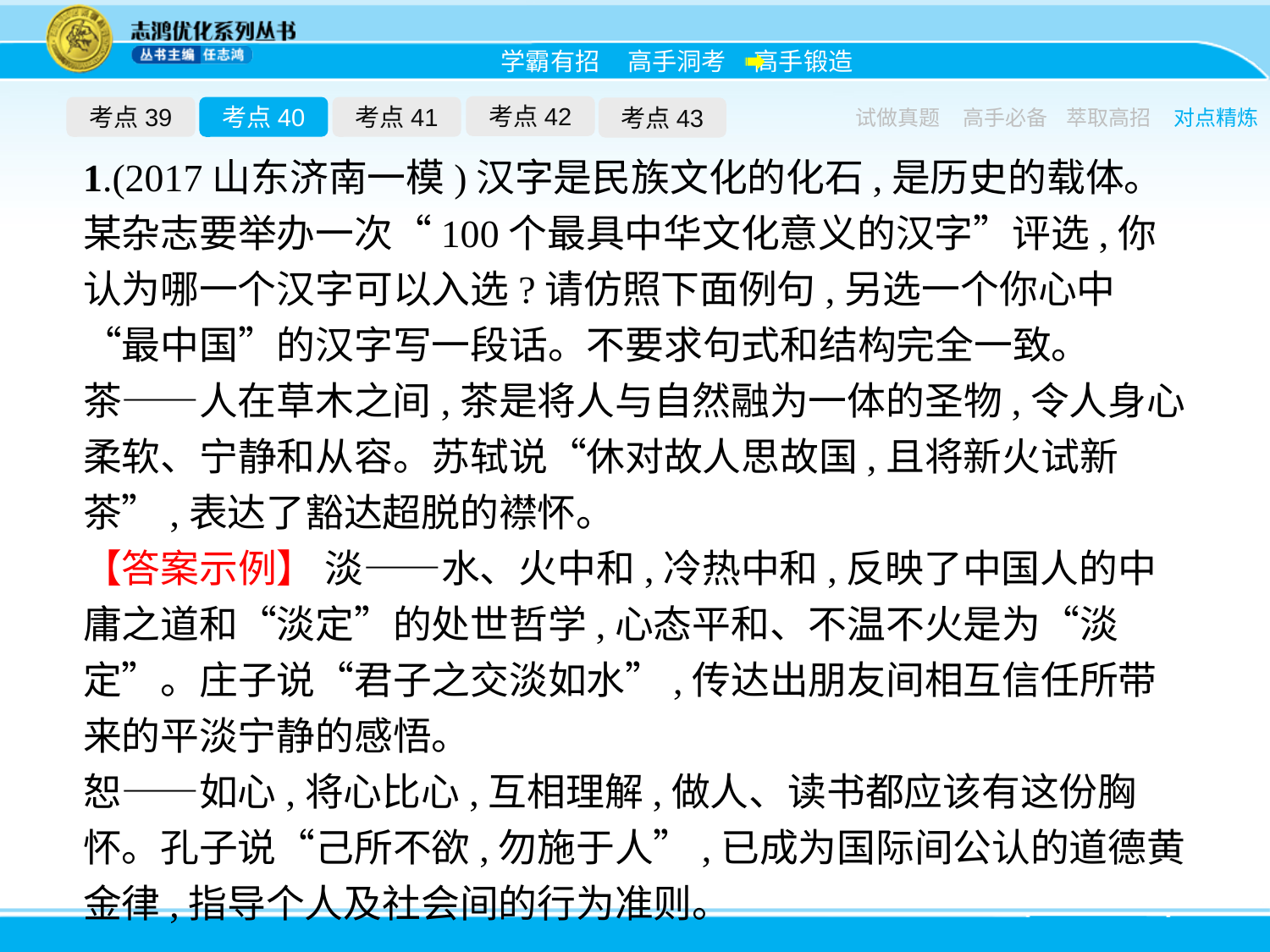

考点42
考点39
考点40
考点41
考点43
试做真题
高手必备
萃取高招
对点精炼
1.(2017山东济南一模)汉字是民族文化的化石,是历史的载体。某杂志要举办一次“100个最具中华文化意义的汉字”评选,你认为哪一个汉字可以入选?请仿照下面例句,另选一个你心中“最中国”的汉字写一段话。不要求句式和结构完全一致。
茶——人在草木之间,茶是将人与自然融为一体的圣物,令人身心柔软、宁静和从容。苏轼说“休对故人思故国,且将新火试新茶”,表达了豁达超脱的襟怀。
【答案示例】 淡——水、火中和,冷热中和,反映了中国人的中庸之道和“淡定”的处世哲学,心态平和、不温不火是为“淡定”。庄子说“君子之交淡如水”,传达出朋友间相互信任所带来的平淡宁静的感悟。
恕——如心,将心比心,互相理解,做人、读书都应该有这份胸怀。孔子说“己所不欲,勿施于人”,已成为国际间公认的道德黄金律,指导个人及社会间的行为准则。